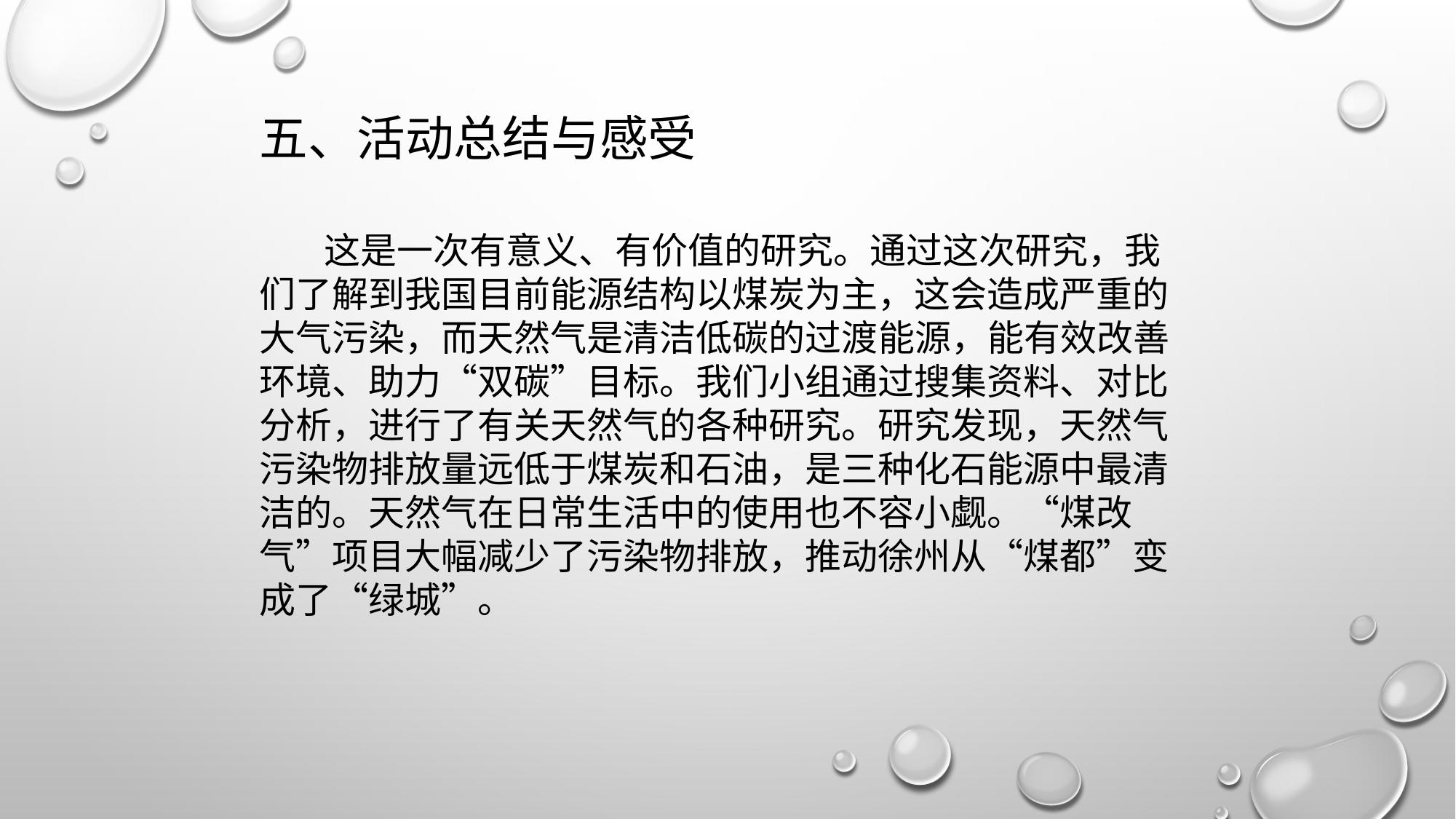

五、活动总结与感受
这是一次有意义、有价值的研究。通过这次研究，我们了解到我国目前能源结构以煤炭为主，这会造成严重的大气污染，而天然气是清洁低碳的过渡能源，能有效改善环境、助力“双碳”目标。我们小组通过搜集资料、对比分析，进行了有关天然气的各种研究。研究发现，天然气污染物排放量远低于煤炭和石油，是三种化石能源中最清洁的。天然气在日常生活中的使用也不容小觑。“煤改气”项目大幅减少了污染物排放，推动徐州从“煤都”变成了“绿城”。